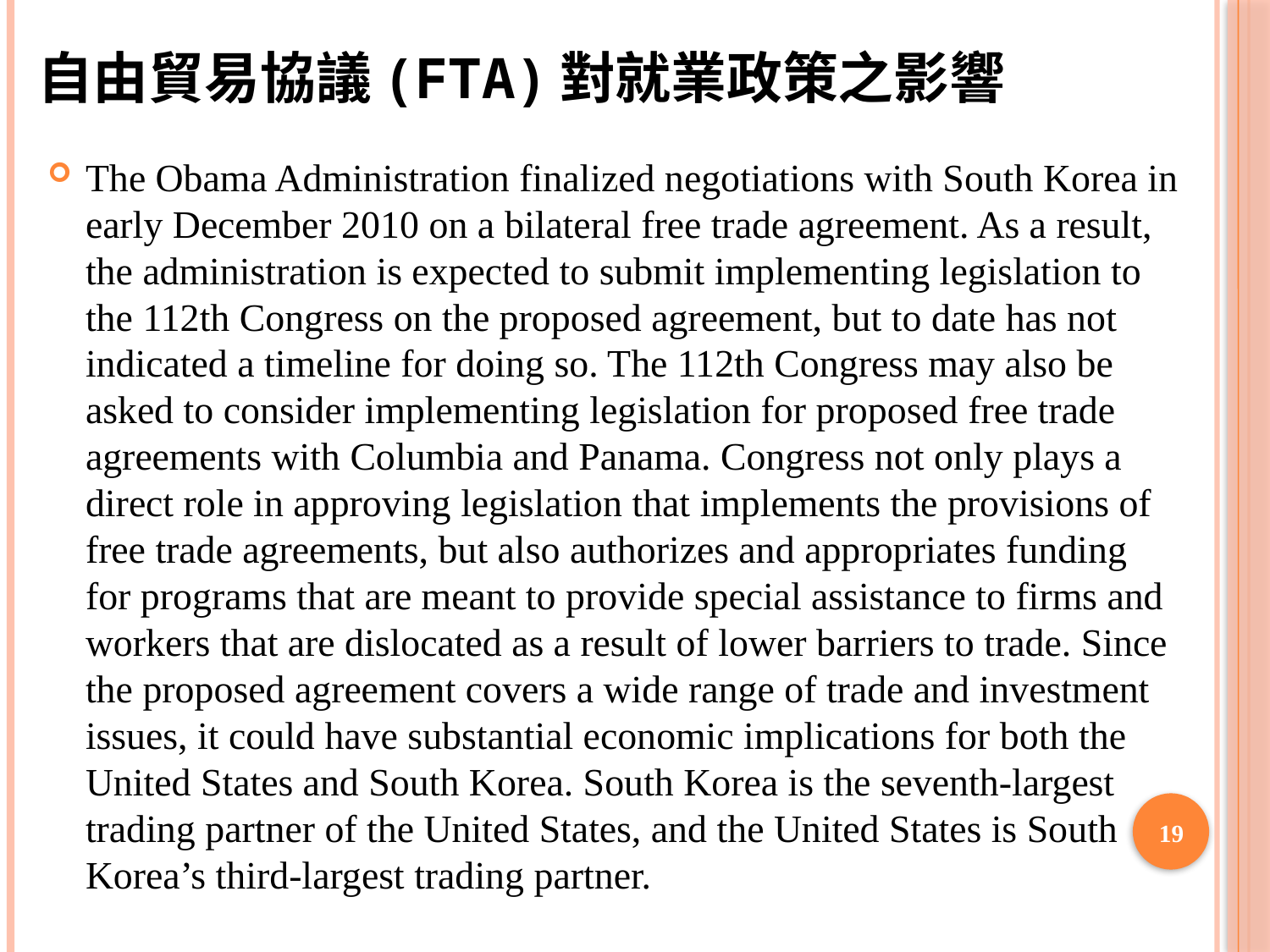

# 自由貿易協議(FTA)對就業政策之影響
The Obama Administration finalized negotiations with South Korea in early December 2010 on a bilateral free trade agreement. As a result, the administration is expected to submit implementing legislation to the 112th Congress on the proposed agreement, but to date has not indicated a timeline for doing so. The 112th Congress may also be asked to consider implementing legislation for proposed free trade agreements with Columbia and Panama. Congress not only plays a direct role in approving legislation that implements the provisions of free trade agreements, but also authorizes and appropriates funding for programs that are meant to provide special assistance to firms and workers that are dislocated as a result of lower barriers to trade. Since the proposed agreement covers a wide range of trade and investment issues, it could have substantial economic implications for both the United States and South Korea. South Korea is the seventh-largest trading partner of the United States, and the United States is South Korea’s third-largest trading partner.
19